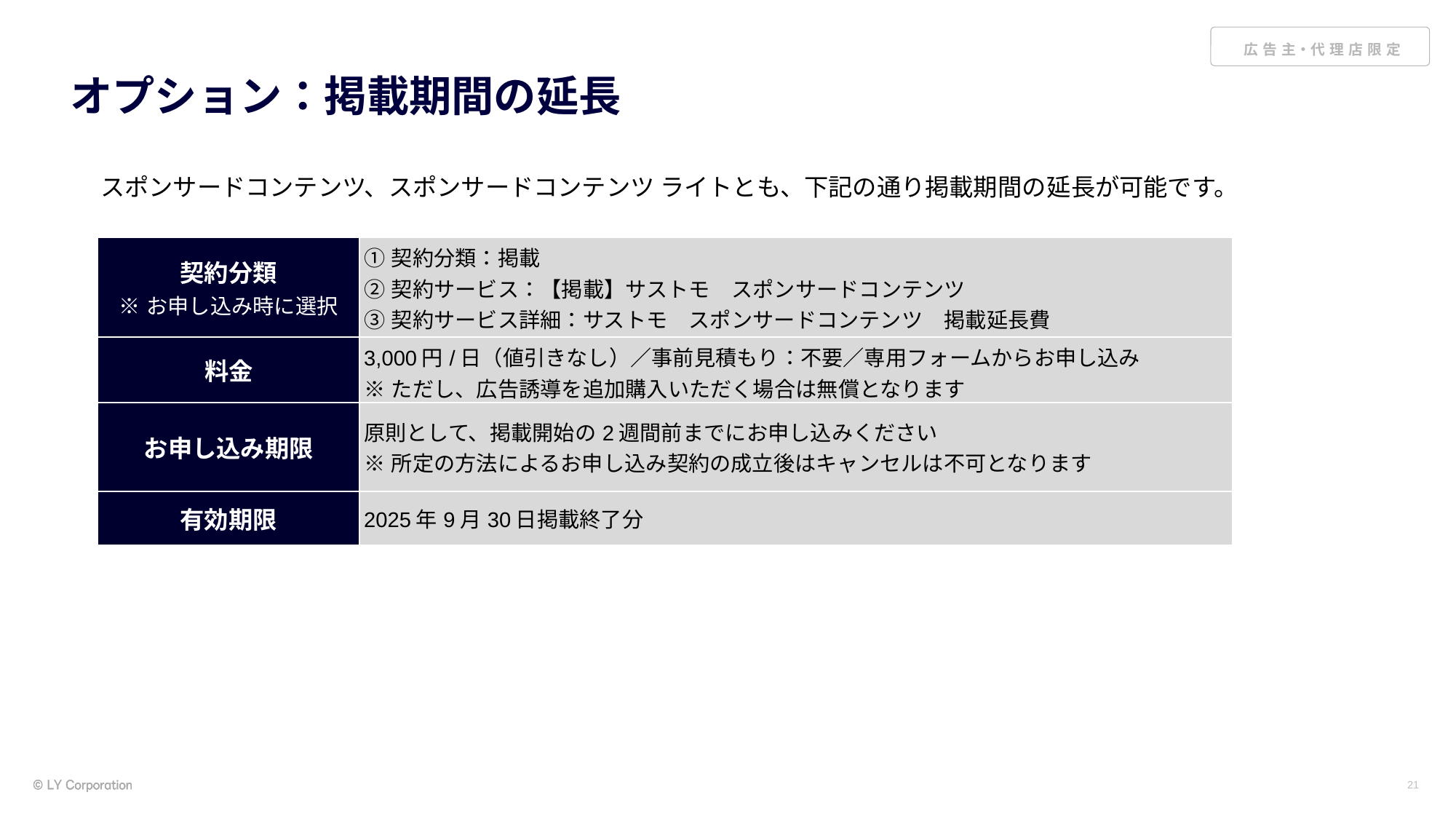

# オプション：掲載期間の延長
スポンサードコンテンツ、スポンサードコンテンツ ライトとも、下記の通り掲載期間の延長が可能です。
| 契約分類 ※お申し込み時に選択 | ①契約分類：掲載 ②契約サービス：【掲載】サストモ　スポンサードコンテンツ ③契約サービス詳細：サストモ　スポンサードコンテンツ　掲載延長費 |
| --- | --- |
| 料金 | 3,000円/日（値引きなし）／事前見積もり：不要／専用フォームからお申し込み ※ただし、広告誘導を追加購入いただく場合は無償となります |
| お申し込み期限 | 原則として、掲載開始の2週間前までにお申し込みください ※所定の方法によるお申し込み契約の成立後はキャンセルは不可となります |
| 有効期限 | 2025年9月30日掲載終了分 |